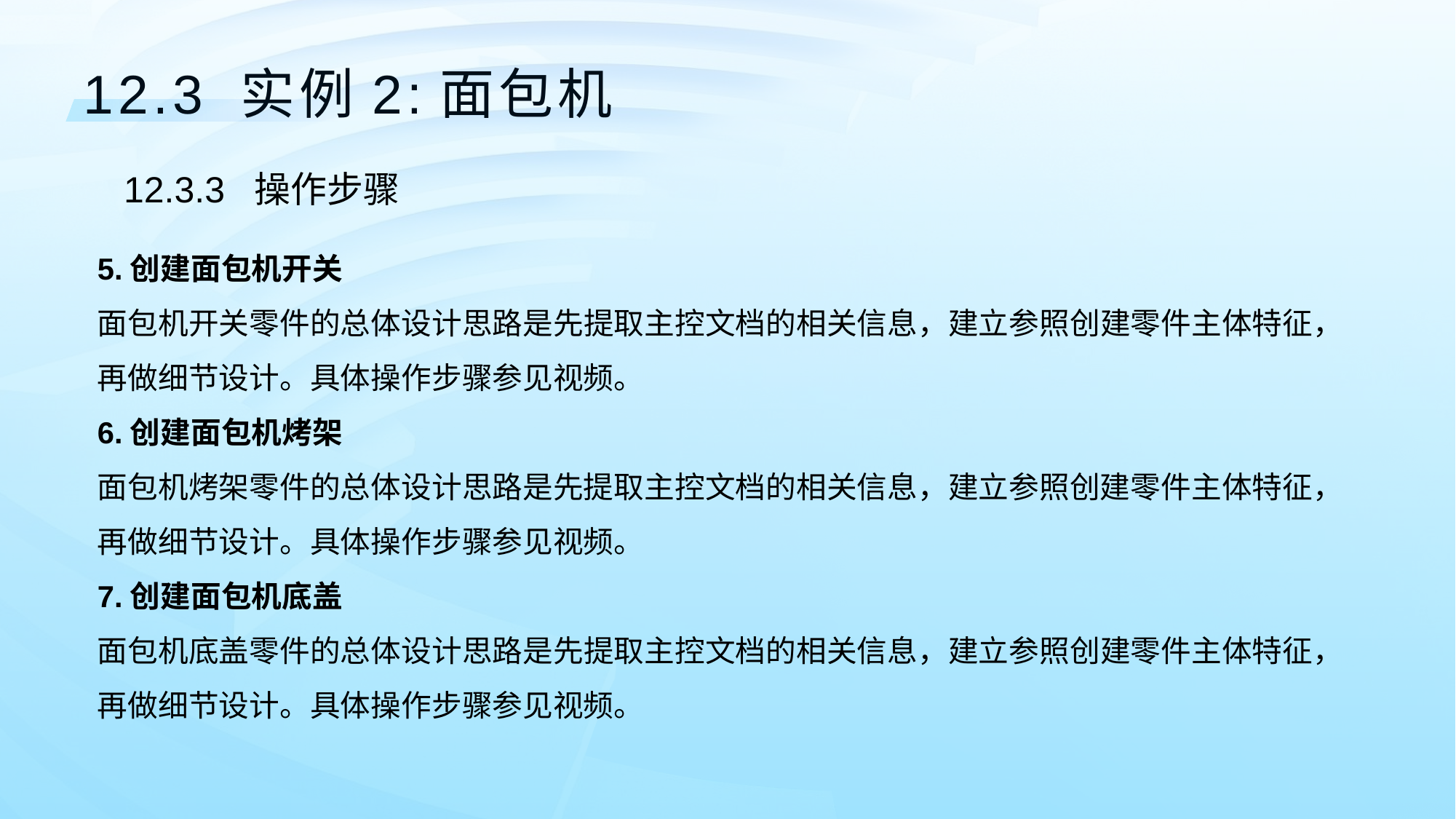

12.3 实例2:面包机
12.3.3  操作步骤
5.创建面包机开关
面包机开关零件的总体设计思路是先提取主控文档的相关信息，建立参照创建零件主体特征，再做细节设计。具体操作步骤参见视频。
6.创建面包机烤架
面包机烤架零件的总体设计思路是先提取主控文档的相关信息，建立参照创建零件主体特征，再做细节设计。具体操作步骤参见视频。
7.创建面包机底盖
面包机底盖零件的总体设计思路是先提取主控文档的相关信息，建立参照创建零件主体特征，再做细节设计。具体操作步骤参见视频。